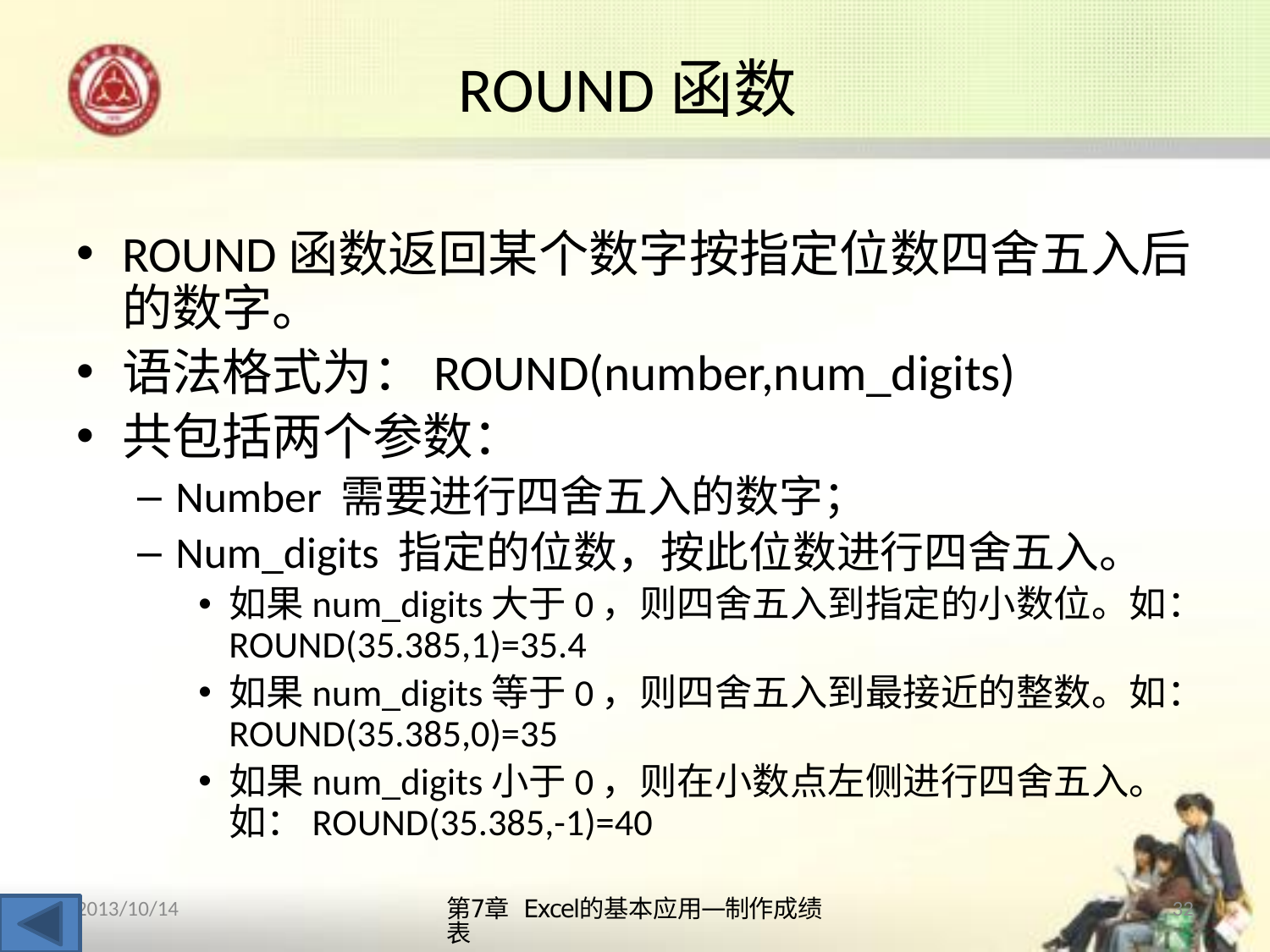

# ROUND函数
ROUND函数返回某个数字按指定位数四舍五入后的数字。
语法格式为：ROUND(number,num_digits)
共包括两个参数：
Number 需要进行四舍五入的数字；
Num_digits 指定的位数，按此位数进行四舍五入。
如果num_digits大于0，则四舍五入到指定的小数位。如：ROUND(35.385,1)=35.4
如果num_digits等于0，则四舍五入到最接近的整数。如：ROUND(35.385,0)=35
如果num_digits小于0，则在小数点左侧进行四舍五入。如：ROUND(35.385,-1)=40
第7章  Excel的基本应用—制作成绩表
32
2013/10/14